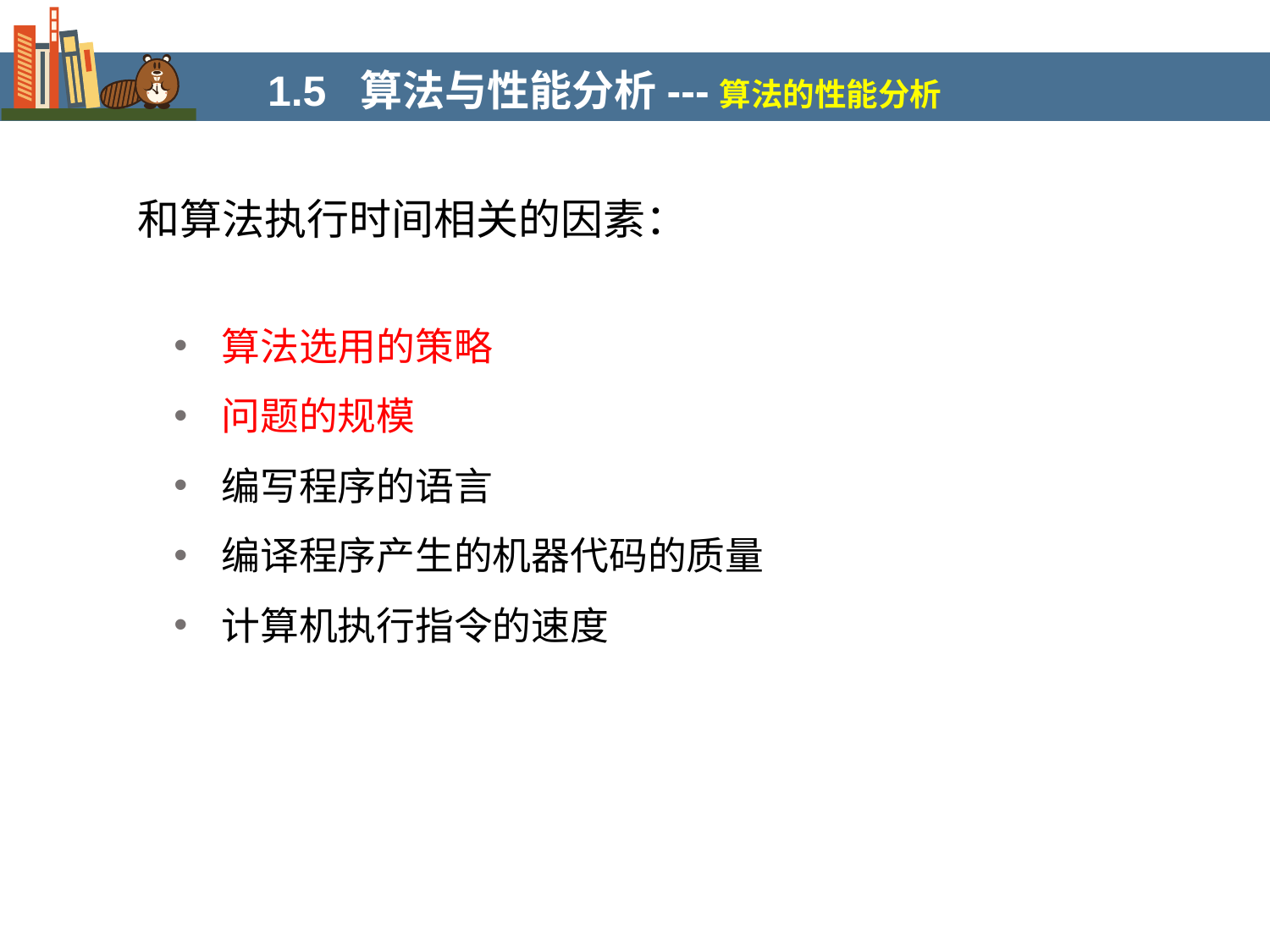

1.5  算法与性能分析---算法的性能分析
和算法执行时间相关的因素：

算法选用的策略
问题的规模
编写程序的语言
编译程序产生的机器代码的质量
计算机执行指令的速度